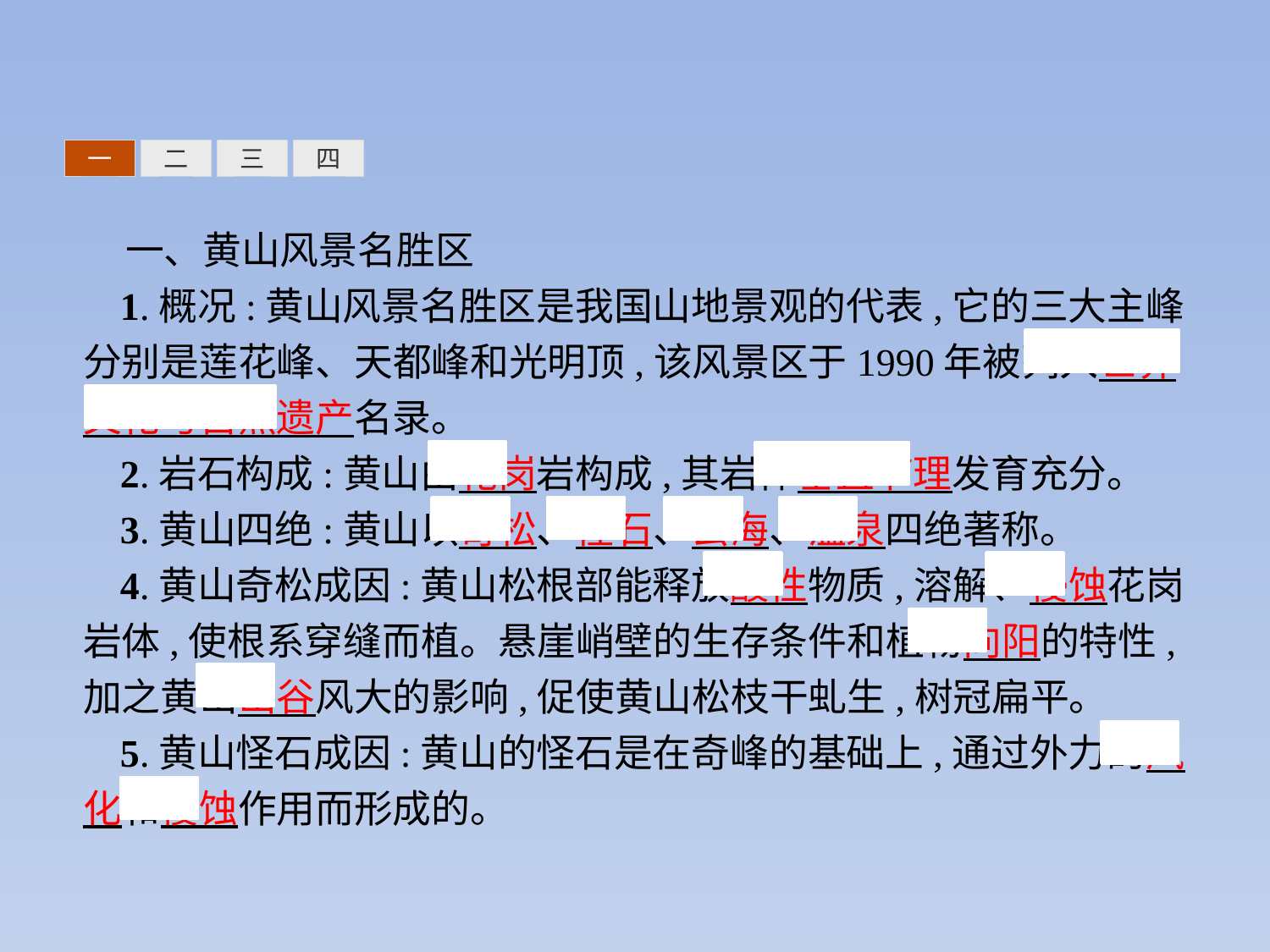

三
四
一
二
一、黄山风景名胜区
1.概况:黄山风景名胜区是我国山地景观的代表,它的三大主峰分别是莲花峰、天都峰和光明顶,该风景区于1990年被列入世界文化与自然遗产名录。
2.岩石构成:黄山由花岗岩构成,其岩体垂直节理发育充分。
3.黄山四绝:黄山以奇松、怪石、云海、温泉四绝著称。
4.黄山奇松成因:黄山松根部能释放酸性物质,溶解、侵蚀花岗岩体,使根系穿缝而植。悬崖峭壁的生存条件和植物向阳的特性,加之黄山山谷风大的影响,促使黄山松枝干虬生,树冠扁平。
5.黄山怪石成因:黄山的怪石是在奇峰的基础上,通过外力的风化和侵蚀作用而形成的。